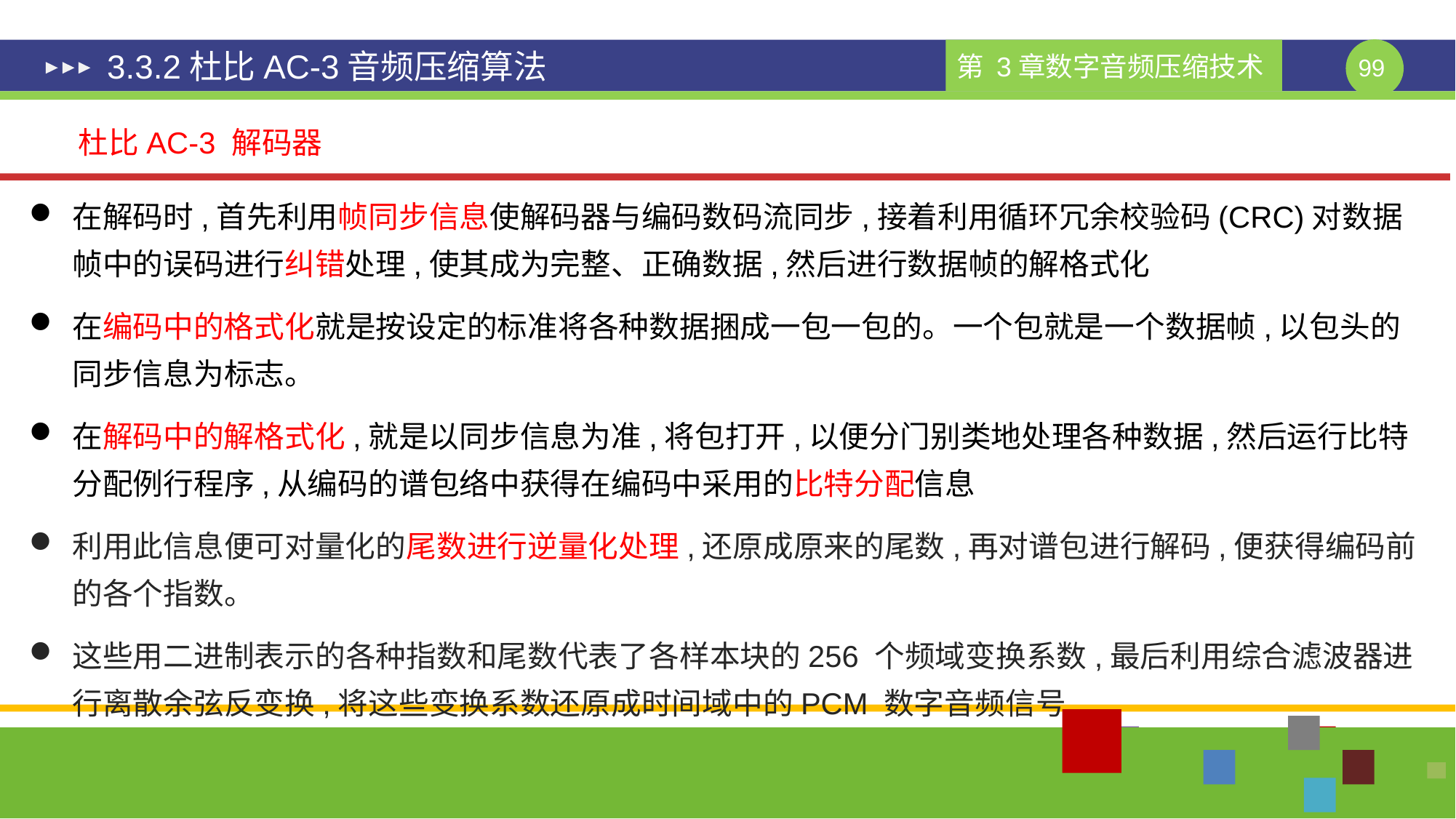

# 3.3.2杜比AC-3音频压缩算法
杜比AC-3 解码器

在解码时,首先利用帧同步信息使解码器与编码数码流同步,接着利用循环冗余校验码(CRC)对数据帧中的误码进行纠错处理,使其成为完整、正确数据,然后进行数据帧的解格式化
在编码中的格式化就是按设定的标准将各种数据捆成一包一包的。一个包就是一个数据帧,以包头的同步信息为标志。
在解码中的解格式化,就是以同步信息为准,将包打开,以便分门别类地处理各种数据,然后运行比特分配例行程序,从编码的谱包络中获得在编码中采用的比特分配信息
利用此信息便可对量化的尾数进行逆量化处理,还原成原来的尾数,再对谱包进行解码,便获得编码前的各个指数。
这些用二进制表示的各种指数和尾数代表了各样本块的256 个频域变换系数,最后利用综合滤波器进行离散余弦反变换,将这些变换系数还原成时间域中的PCM 数字音频信号